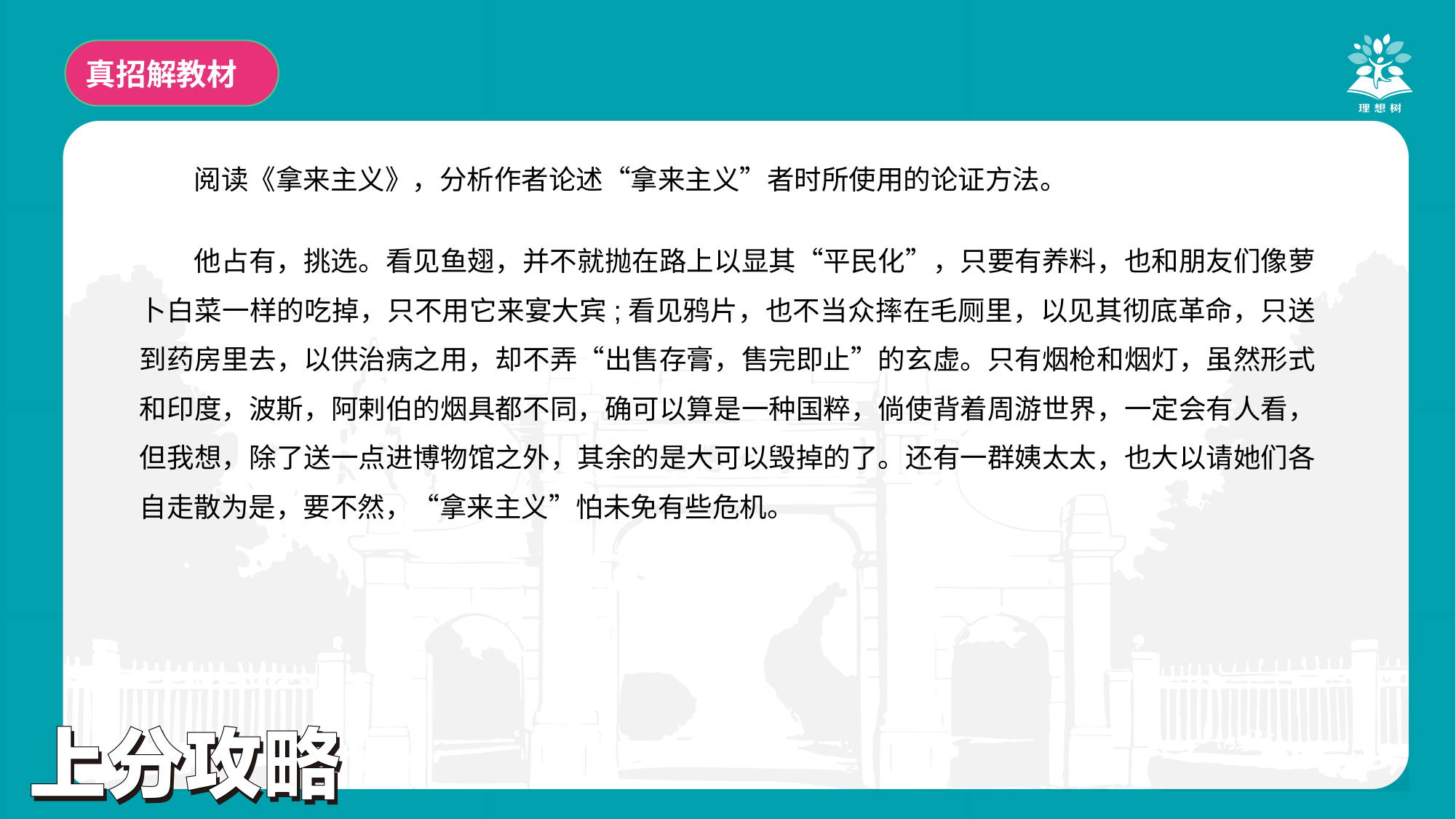

真招解教材
阅读《拿来主义》，分析作者论述“拿来主义”者时所使用的论证方法。

他占有，挑选。看见鱼翅，并不就抛在路上以显其“平民化”，只要有养料，也和朋友们像萝卜白菜一样的吃掉，只不用它来宴大宾;看见鸦片，也不当众摔在毛厕里，以见其彻底革命，只送到药房里去，以供治病之用，却不弄“出售存膏，售完即止”的玄虚。只有烟枪和烟灯，虽然形式和印度，波斯，阿剌伯的烟具都不同，确可以算是一种国粹，倘使背着周游世界，一定会有人看，但我想，除了送一点进博物馆之外，其余的是大可以毁掉的了。还有一群姨太太，也大以请她们各自走散为是，要不然，“拿来主义”怕未免有些危机。